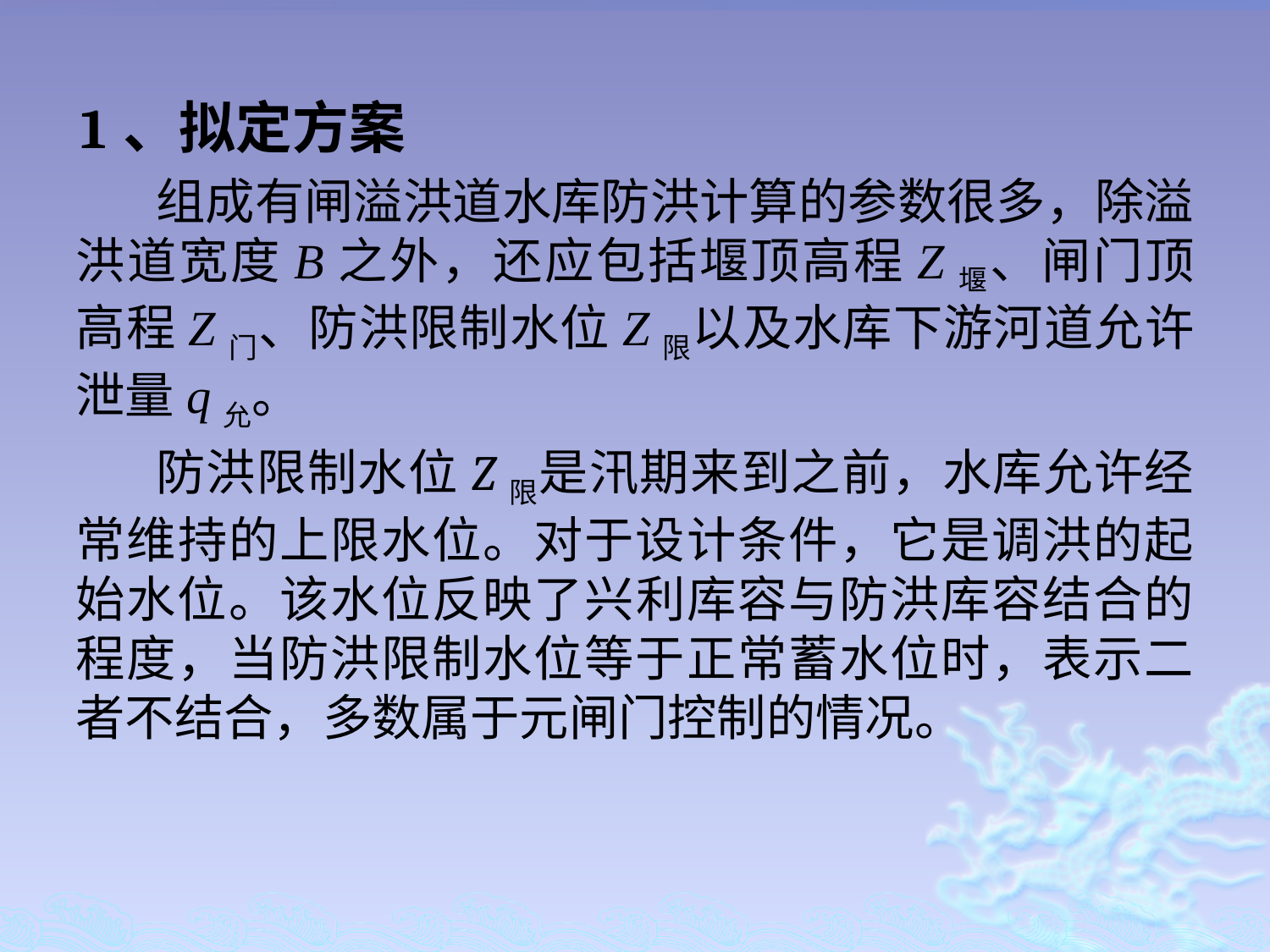

1、拟定方案
组成有闸溢洪道水库防洪计算的参数很多，除溢洪道宽度B之外，还应包括堰顶高程Z堰、闸门顶高程Z门、防洪限制水位Z限以及水库下游河道允许泄量q允。
防洪限制水位Z限是汛期来到之前，水库允许经常维持的上限水位。对于设计条件，它是调洪的起始水位。该水位反映了兴利库容与防洪库容结合的程度，当防洪限制水位等于正常蓄水位时，表示二者不结合，多数属于元闸门控制的情况。